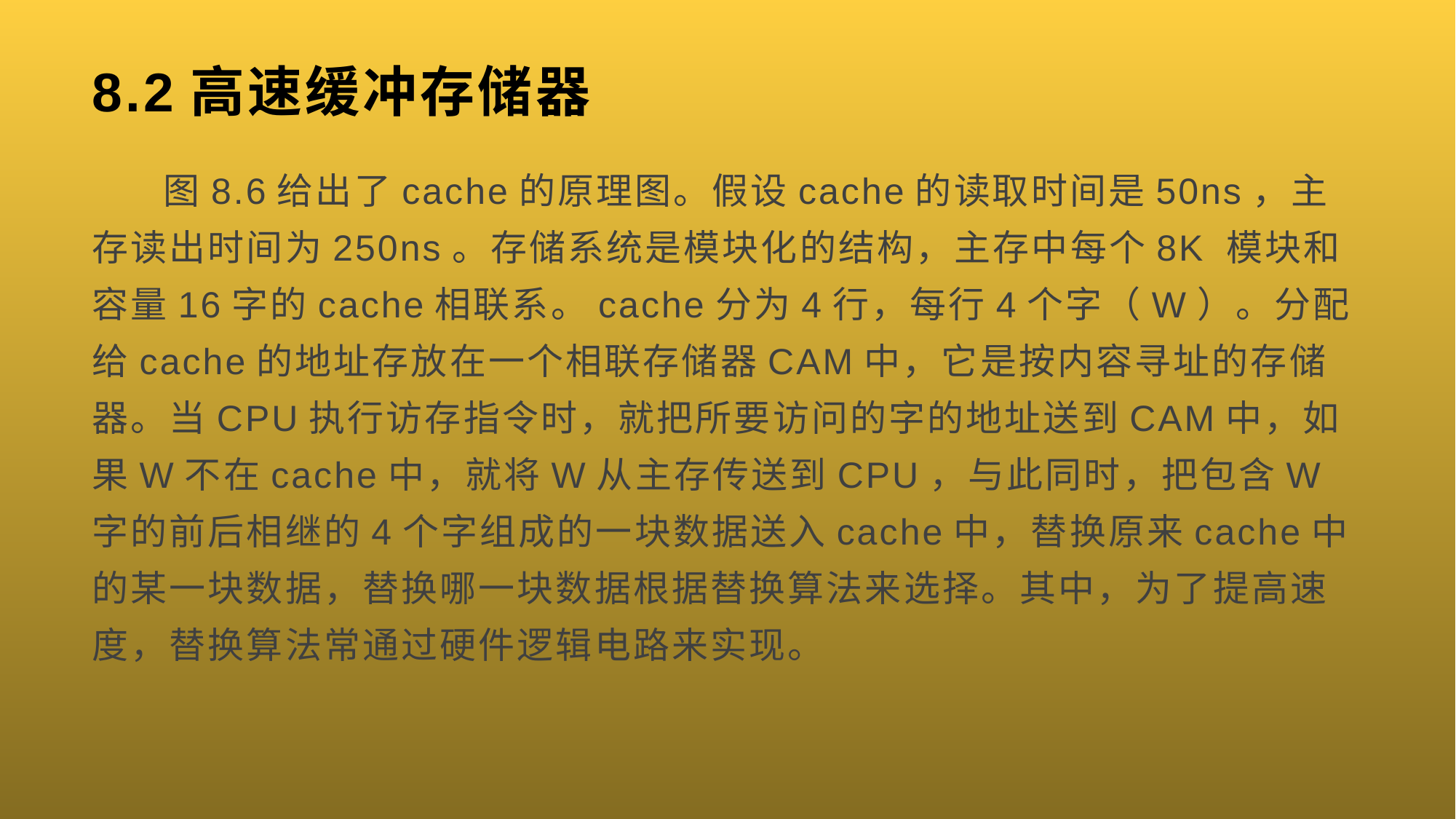

# 8.2高速缓冲存储器
      图8.6给出了cache的原理图。假设cache的读取时间是50ns，主存读出时间为250ns。存储系统是模块化的结构，主存中每个8K 模块和容量16字的cache相联系。cache分为4行，每行4个字（W）。分配给cache的地址存放在一个相联存储器CAM中，它是按内容寻址的存储器。当CPU执行访存指令时，就把所要访问的字的地址送到CAM中，如果W不在cache中，就将W从主存传送到CPU，与此同时，把包含W字的前后相继的4个字组成的一块数据送入cache中，替换原来cache中的某一块数据，替换哪一块数据根据替换算法来选择。其中，为了提高速度，替换算法常通过硬件逻辑电路来实现。